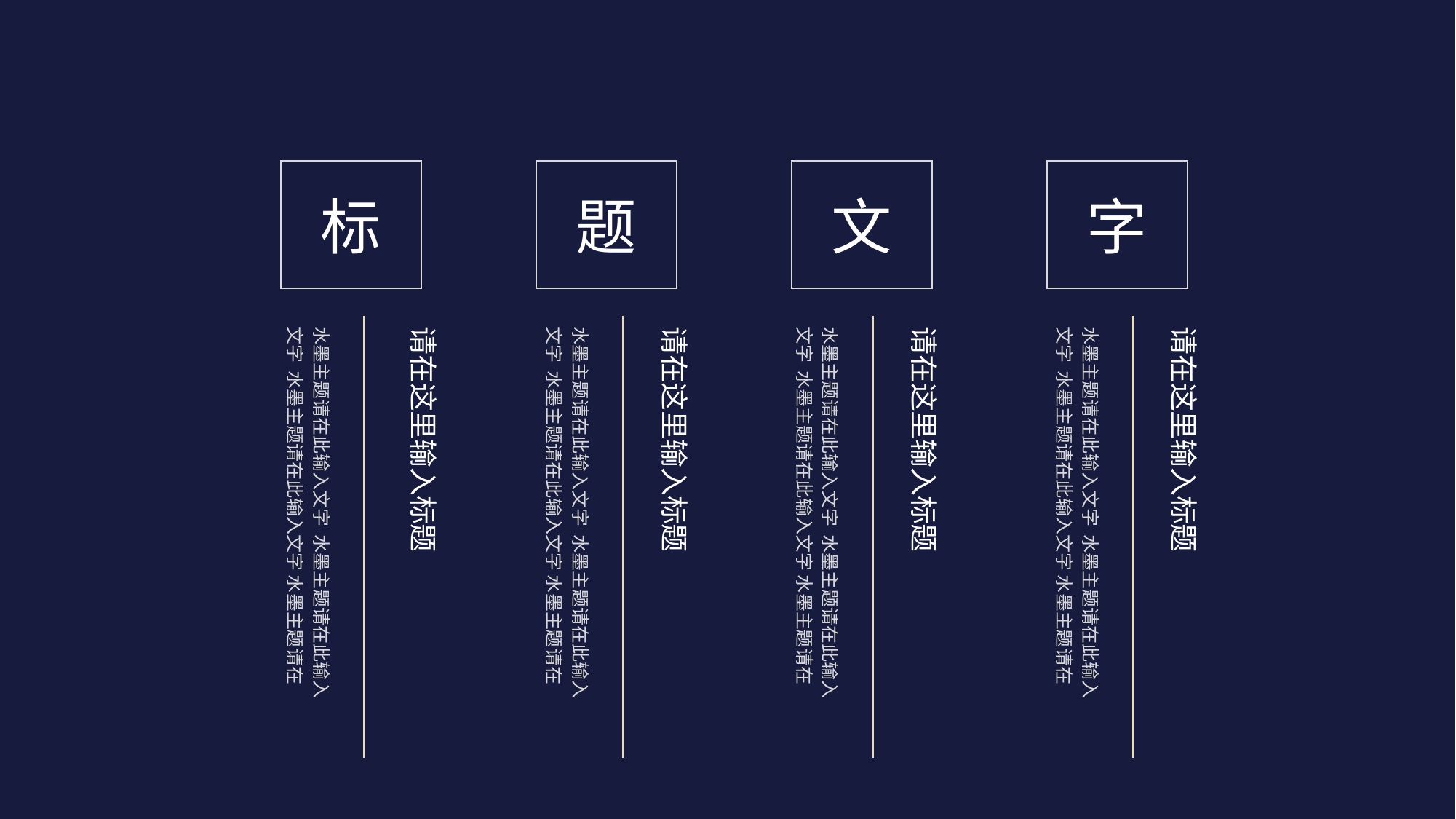

标
题
文
字
水墨主题请在此输入文字  水墨主题请在此输入
文字  水墨主题请在此输入文字 水墨主题请在
请在这里输入标题
水墨主题请在此输入文字  水墨主题请在此输入
文字  水墨主题请在此输入文字 水墨主题请在
请在这里输入标题
水墨主题请在此输入文字  水墨主题请在此输入
文字  水墨主题请在此输入文字 水墨主题请在
请在这里输入标题
水墨主题请在此输入文字  水墨主题请在此输入
文字  水墨主题请在此输入文字 水墨主题请在
请在这里输入标题